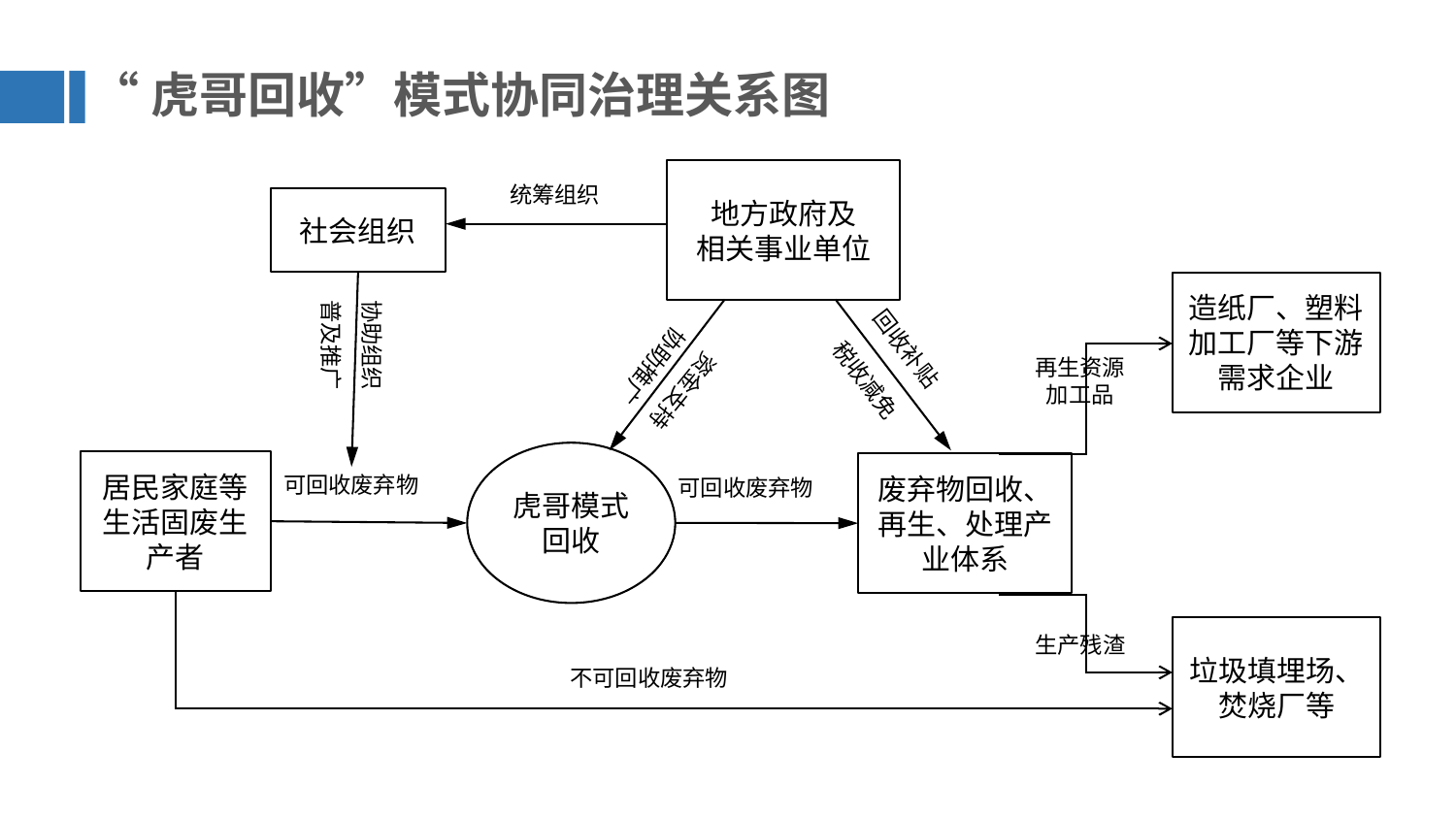

“虎哥回收”模式协同治理关系图

地方政府及
相关事业单位
统筹组织
社会组织
造纸厂、塑料加工厂等下游需求企业
普及推广
协助组织
回收补贴
协助推广
政府为主导、
税收减免
资金支持
再生资源
加工品
虎哥模式
回收
居民家庭等生活固废生产者
废弃物回收、再生、处理产业体系
可回收废弃物
可回收废弃物
垃圾填埋场、焚烧厂等
生产残渣
不可回收废弃物